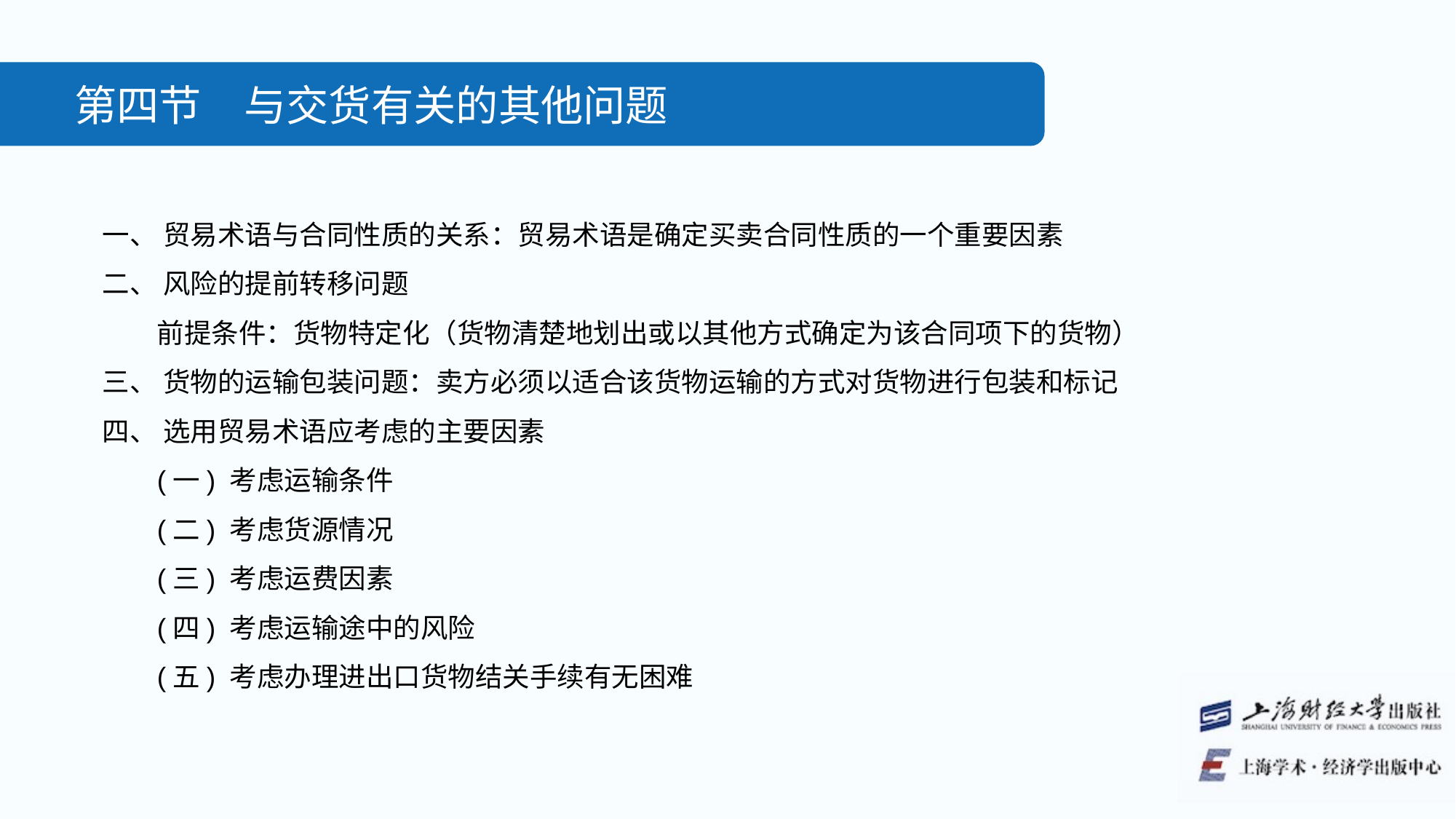

第四节　与交货有关的其他问题
一、 贸易术语与合同性质的关系：贸易术语是确定买卖合同性质的一个重要因素
二、 风险的提前转移问题
前提条件：货物特定化（货物清楚地划出或以其他方式确定为该合同项下的货物）
三、 货物的运输包装问题：卖方必须以适合该货物运输的方式对货物进行包装和标记
四、 选用贸易术语应考虑的主要因素
(一) 考虑运输条件
(二) 考虑货源情况
(三) 考虑运费因素
(四) 考虑运输途中的风险
(五) 考虑办理进出口货物结关手续有无困难